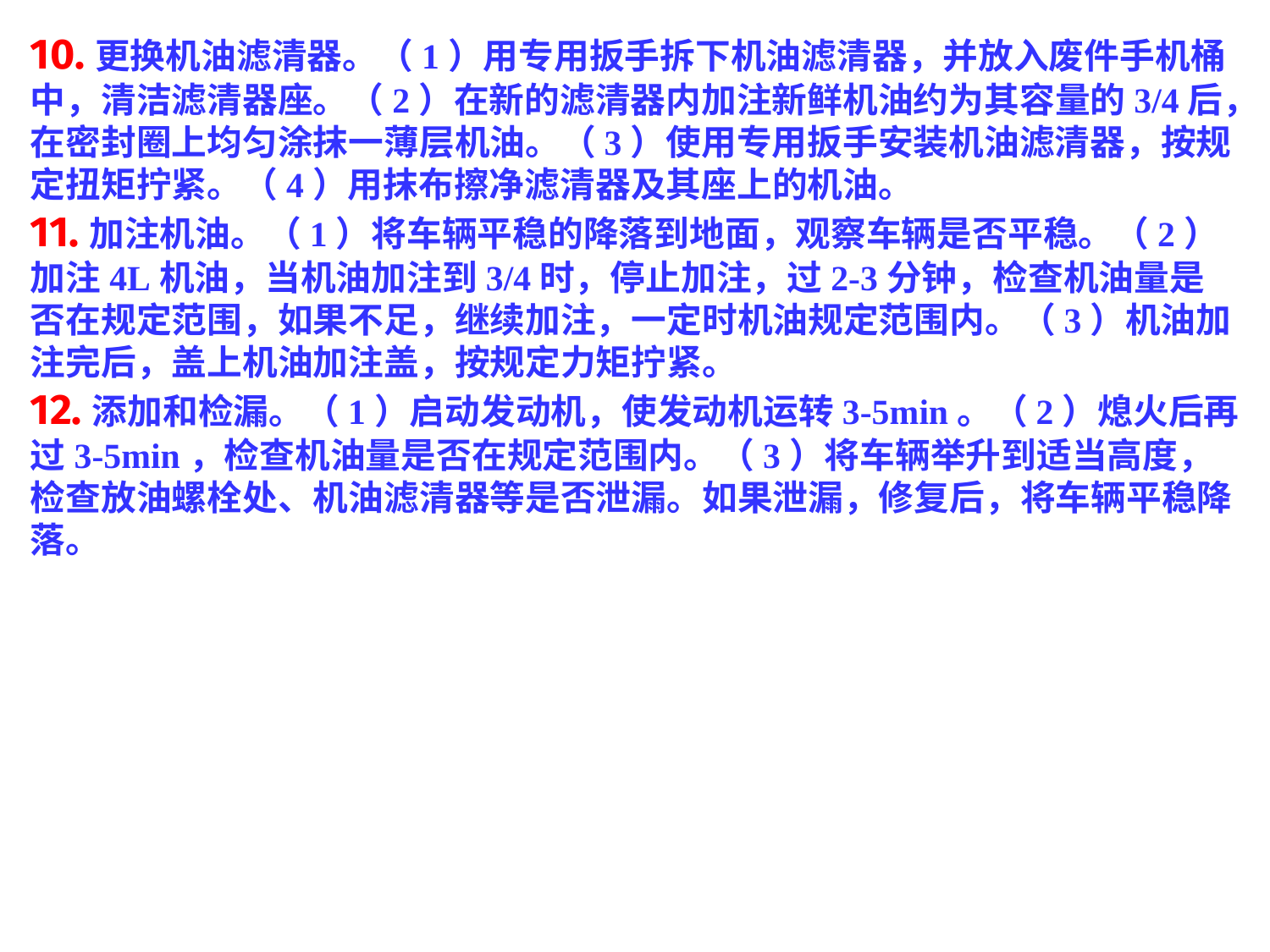

10.更换机油滤清器。（1）用专用扳手拆下机油滤清器，并放入废件手机桶中，清洁滤清器座。（2）在新的滤清器内加注新鲜机油约为其容量的3/4后，在密封圈上均匀涂抹一薄层机油。（3）使用专用扳手安装机油滤清器，按规定扭矩拧紧。（4）用抹布擦净滤清器及其座上的机油。
11.加注机油。（1）将车辆平稳的降落到地面，观察车辆是否平稳。（2）加注4L机油，当机油加注到3/4时，停止加注，过2-3分钟，检查机油量是否在规定范围，如果不足，继续加注，一定时机油规定范围内。（3）机油加注完后，盖上机油加注盖，按规定力矩拧紧。
12.添加和检漏。（1）启动发动机，使发动机运转3-5min。（2）熄火后再过3-5min，检查机油量是否在规定范围内。（3）将车辆举升到适当高度，检查放油螺栓处、机油滤清器等是否泄漏。如果泄漏，修复后，将车辆平稳降落。